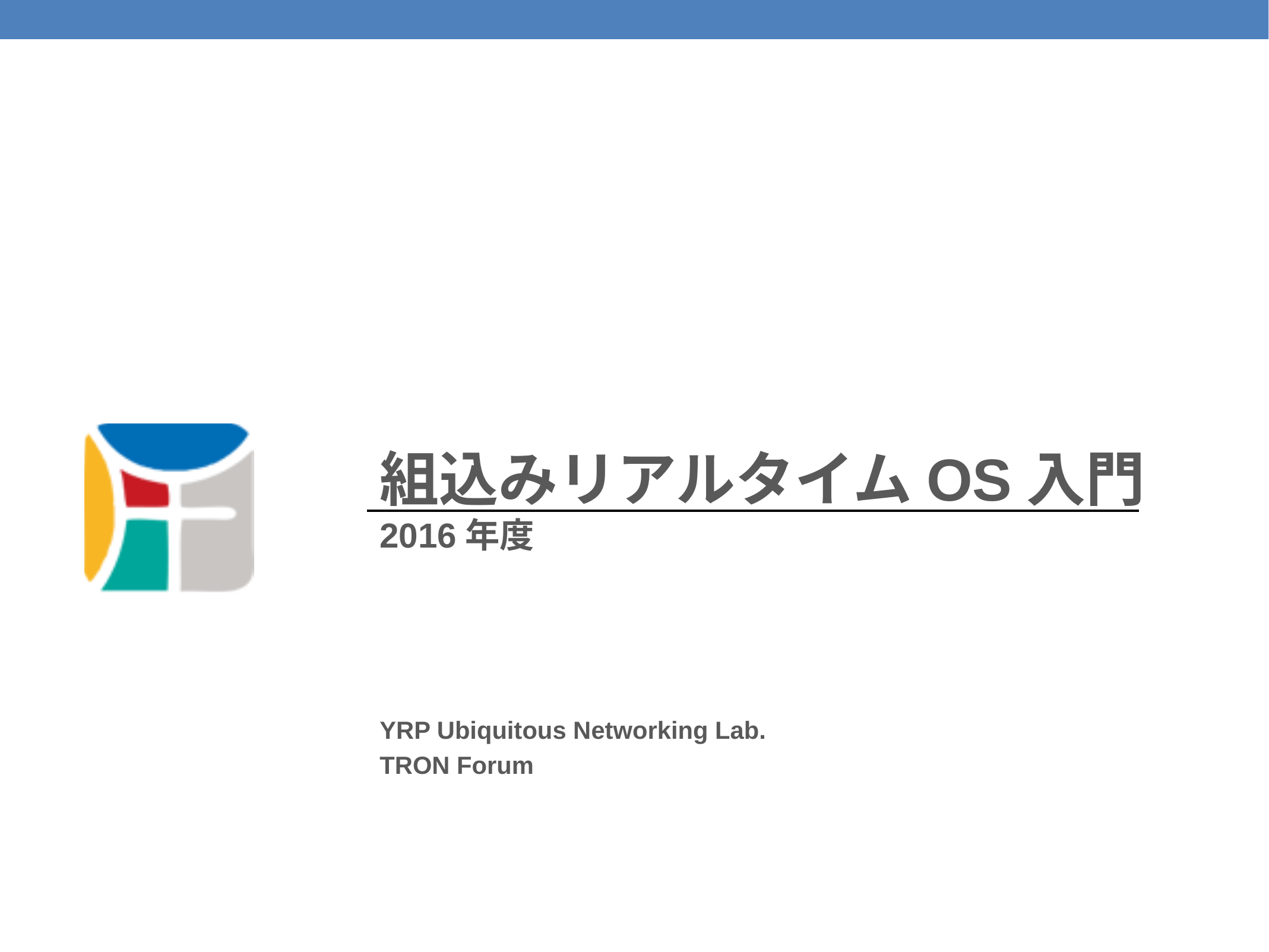

# 組込みリアルタイムOS入門 2016年度
YRP Ubiquitous Networking Lab.
TRON Forum